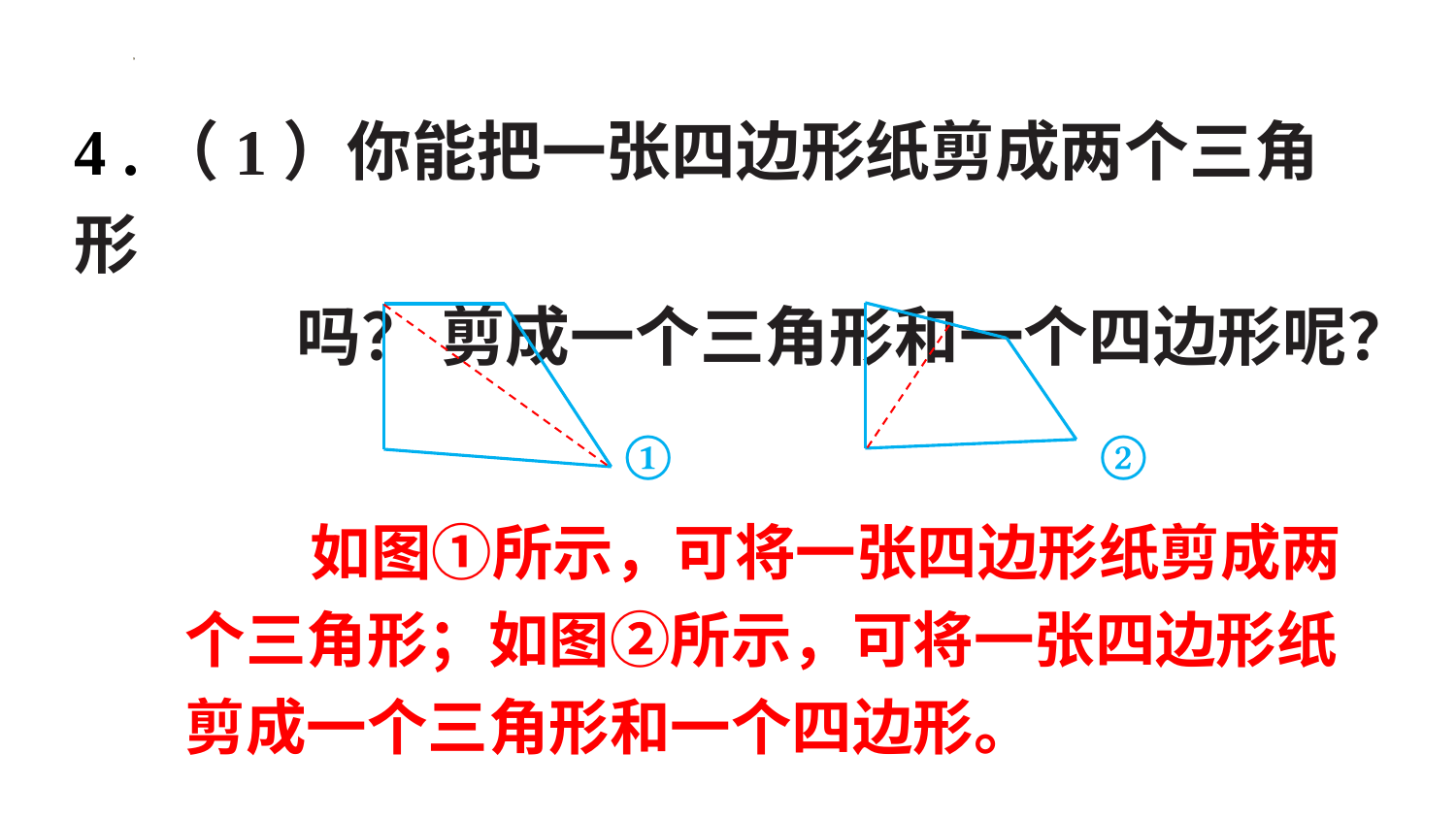

4 .（1）你能把一张四边形纸剪成两个三角形
              吗？ 剪成一个三角形和一个四边形呢？
②
①
        如图①所示，可将一张四边形纸剪成两个三角形；如图②所示，可将一张四边形纸剪成一个三角形和一个四边形。